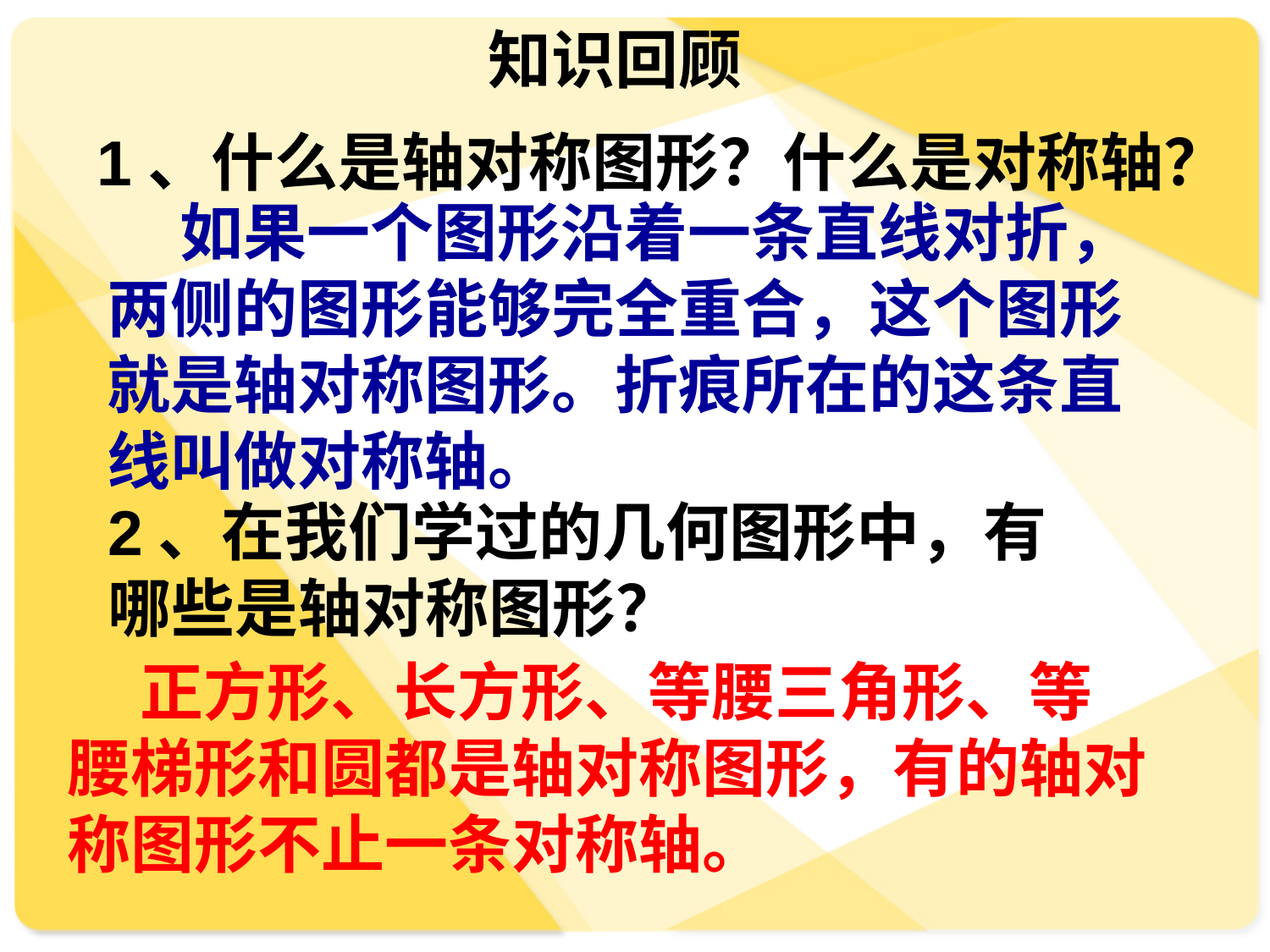

知识回顾
1、什么是轴对称图形？什么是对称轴？
    如果一个图形沿着一条直线对折，两侧的图形能够完全重合，这个图形就是轴对称图形。折痕所在的这条直线叫做对称轴。
2、在我们学过的几何图形中，有哪些是轴对称图形？
    正方形、长方形、等腰三角形、等腰梯形和圆都是轴对称图形，有的轴对称图形不止一条对称轴。